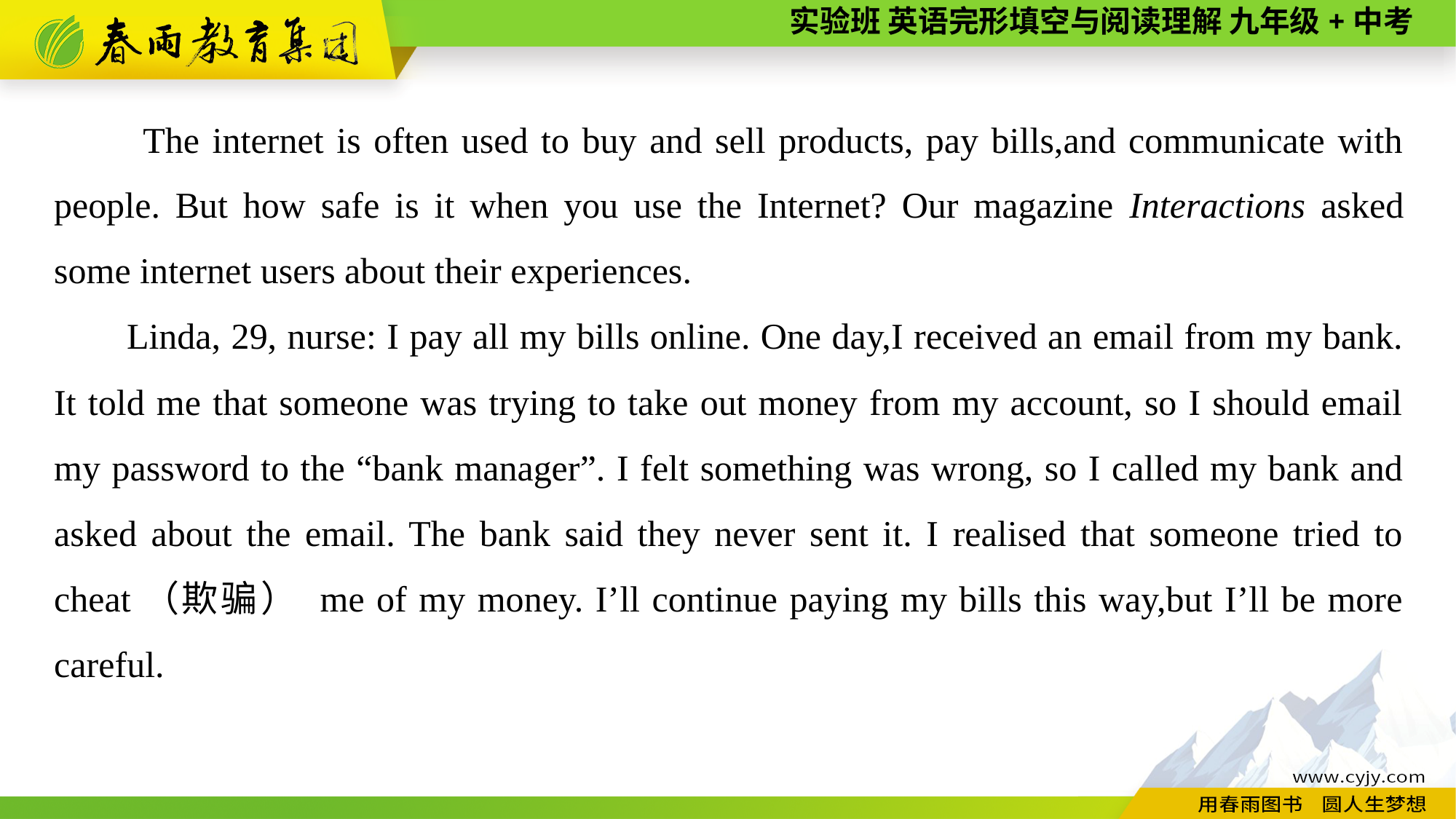

The internet is often used to buy and sell products, pay bills,and communicate with people. But how safe is it when you use the Internet? Our magazine Interactions asked some internet users about their experiences.
Linda, 29, nurse: I pay all my bills online. One day,I received an email from my bank. It told me that someone was trying to take out money from my account, so I should email my password to the “bank manager”. I felt something was wrong, so I called my bank and asked about the email. The bank said they never sent it. I realised that someone tried to cheat（欺骗） me of my money. I’ll continue paying my bills this way,but I’ll be more careful.